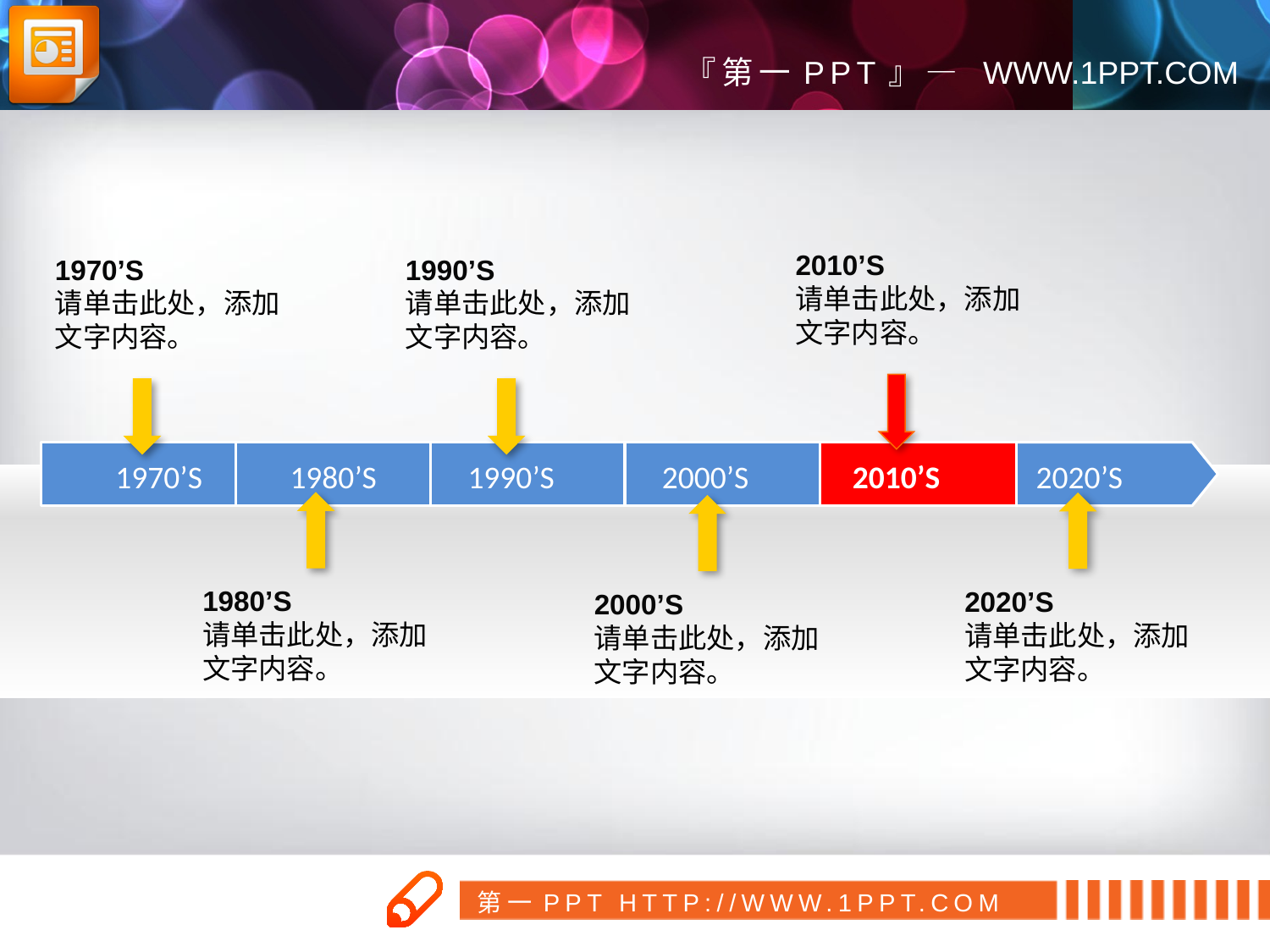

2010’S
请单击此处，添加文字内容。
1970’S
请单击此处，添加文字内容。
1990’S
请单击此处，添加文字内容。

1970’S
1980’S
1990’S
2000’S
2010’S
2020’S

1980’S
请单击此处，添加文字内容。
2020’S
请单击此处，添加文字内容。
2000’S
请单击此处，添加文字内容。